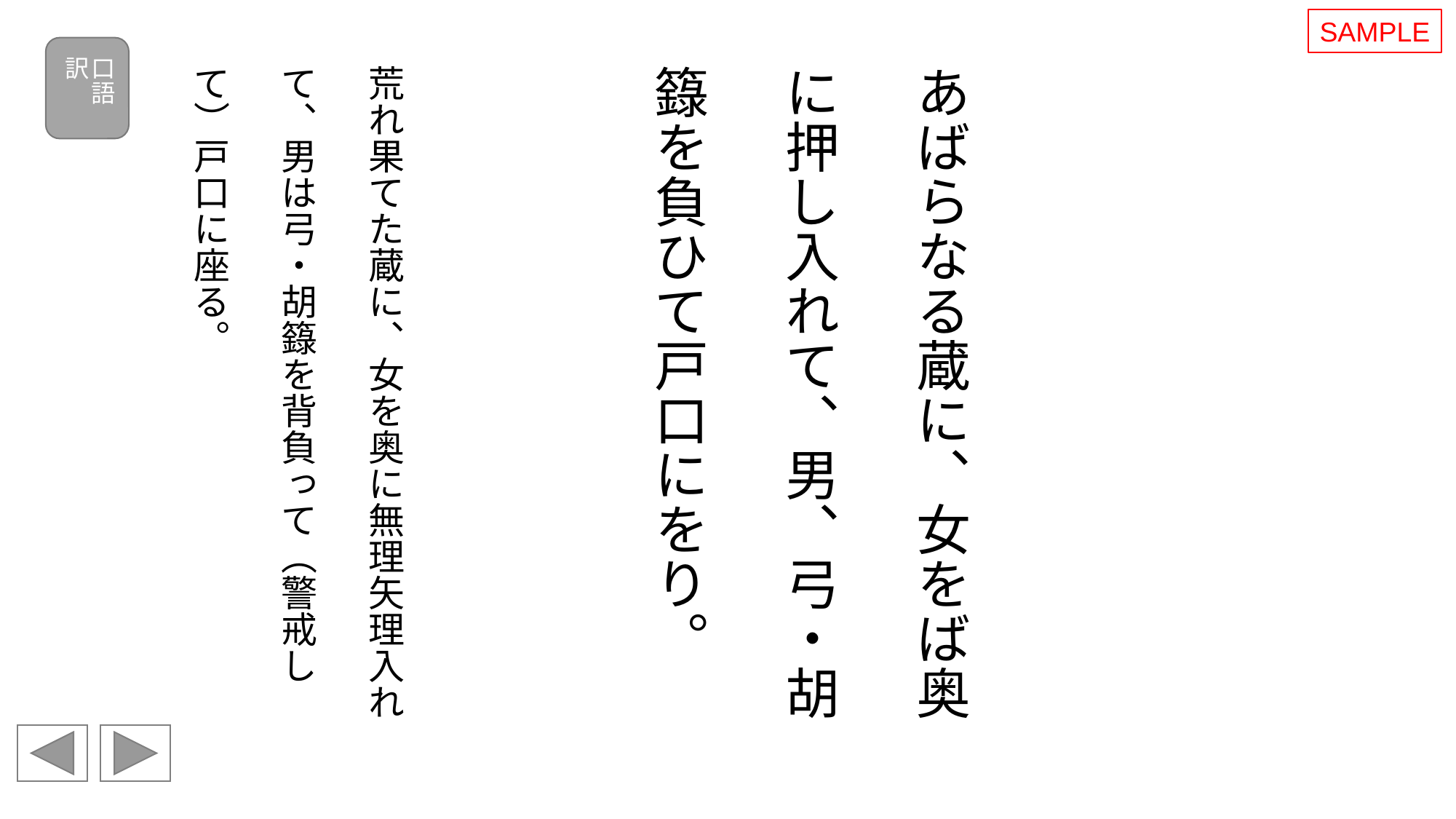

SAMPLE
口語訳
荒れ果てた蔵に、女を奥に無理矢理入れて、男は弓・胡籙を背負って（警戒して）戸口に座る。
あばらなる蔵に、女をば奥に押し入れて、男、弓・胡籙を負ひて戸口にをり。